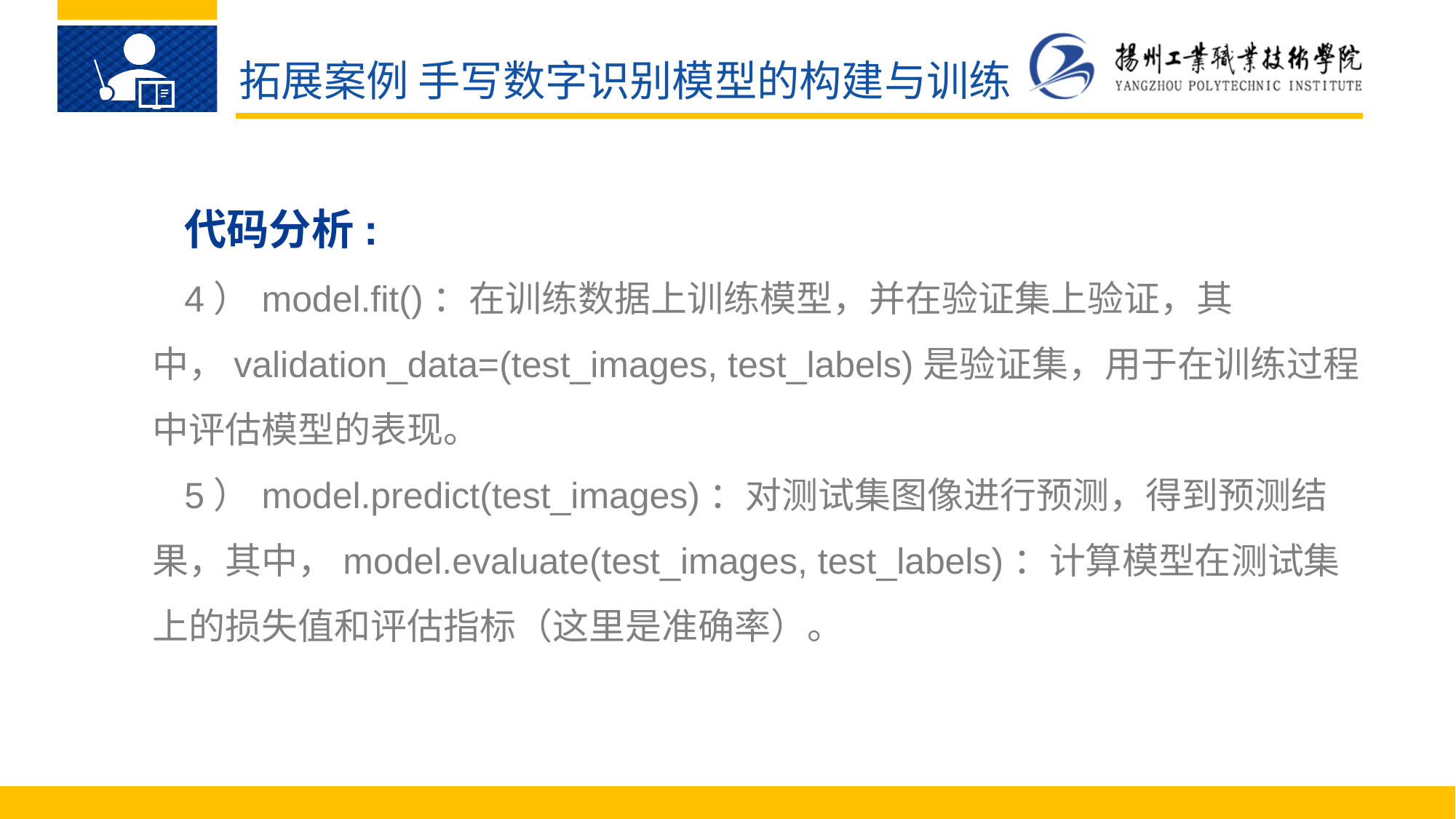

拓展案例 手写数字识别模型的构建与训练
代码分析:
4）	model.fit()：在训练数据上训练模型，并在验证集上验证，其中，validation_data=(test_images, test_labels)是验证集，用于在训练过程中评估模型的表现。
5）	model.predict(test_images)：对测试集图像进行预测，得到预测结果，其中，model.evaluate(test_images, test_labels)：计算模型在测试集上的损失值和评估指标（这里是准确率）。